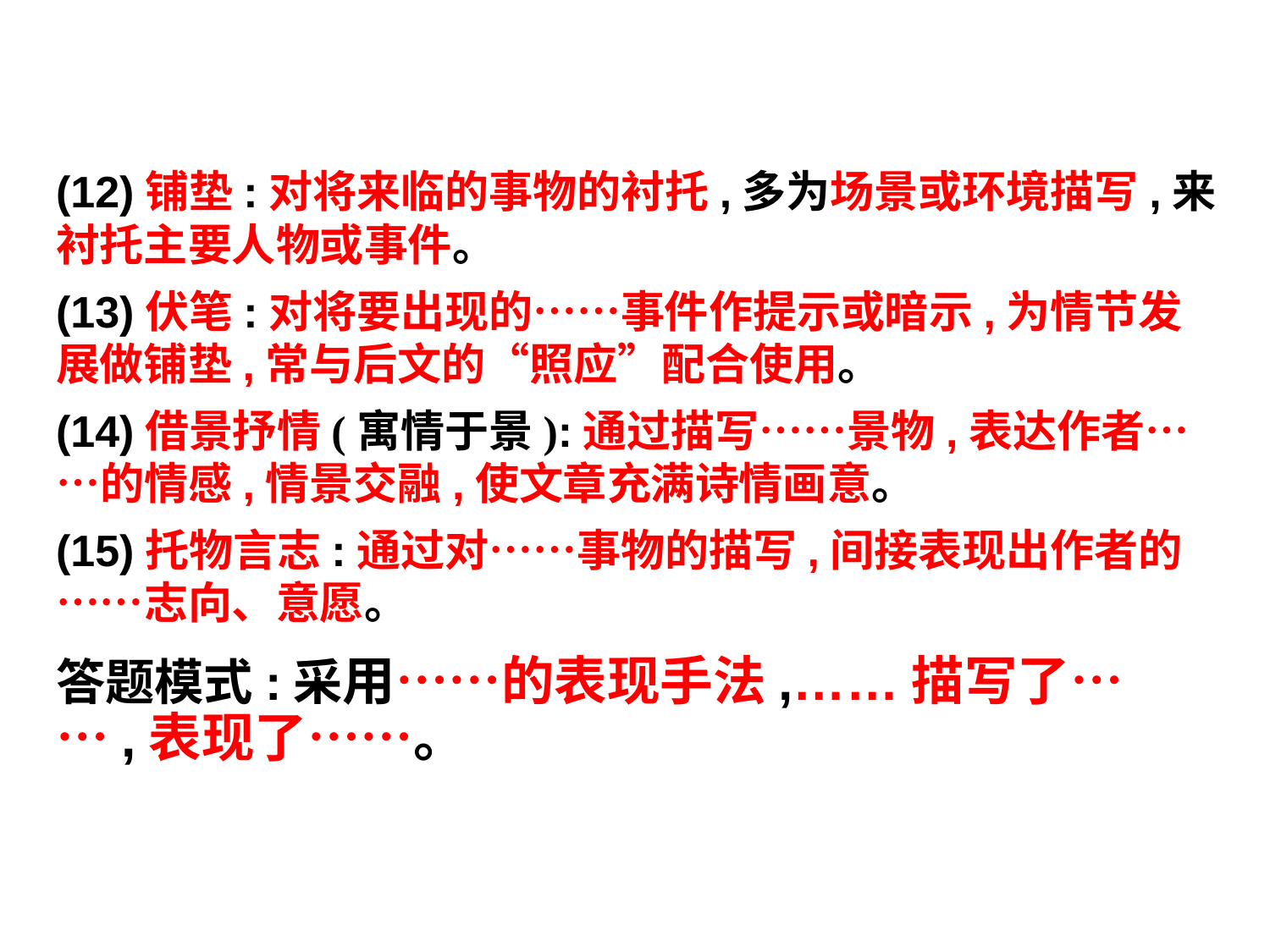

(12)铺垫:对将来临的事物的衬托,多为场景或环境描写,来衬托主要人物或事件。
(13)伏笔:对将要出现的……事件作提示或暗示,为情节发展做铺垫,常与后文的“照应”配合使用。
(14)借景抒情(寓情于景):通过描写……景物,表达作者……的情感,情景交融,使文章充满诗情画意。
(15)托物言志:通过对……事物的描写,间接表现出作者的……志向、意愿。
答题模式:采用……的表现手法,……描写了……,表现了……。